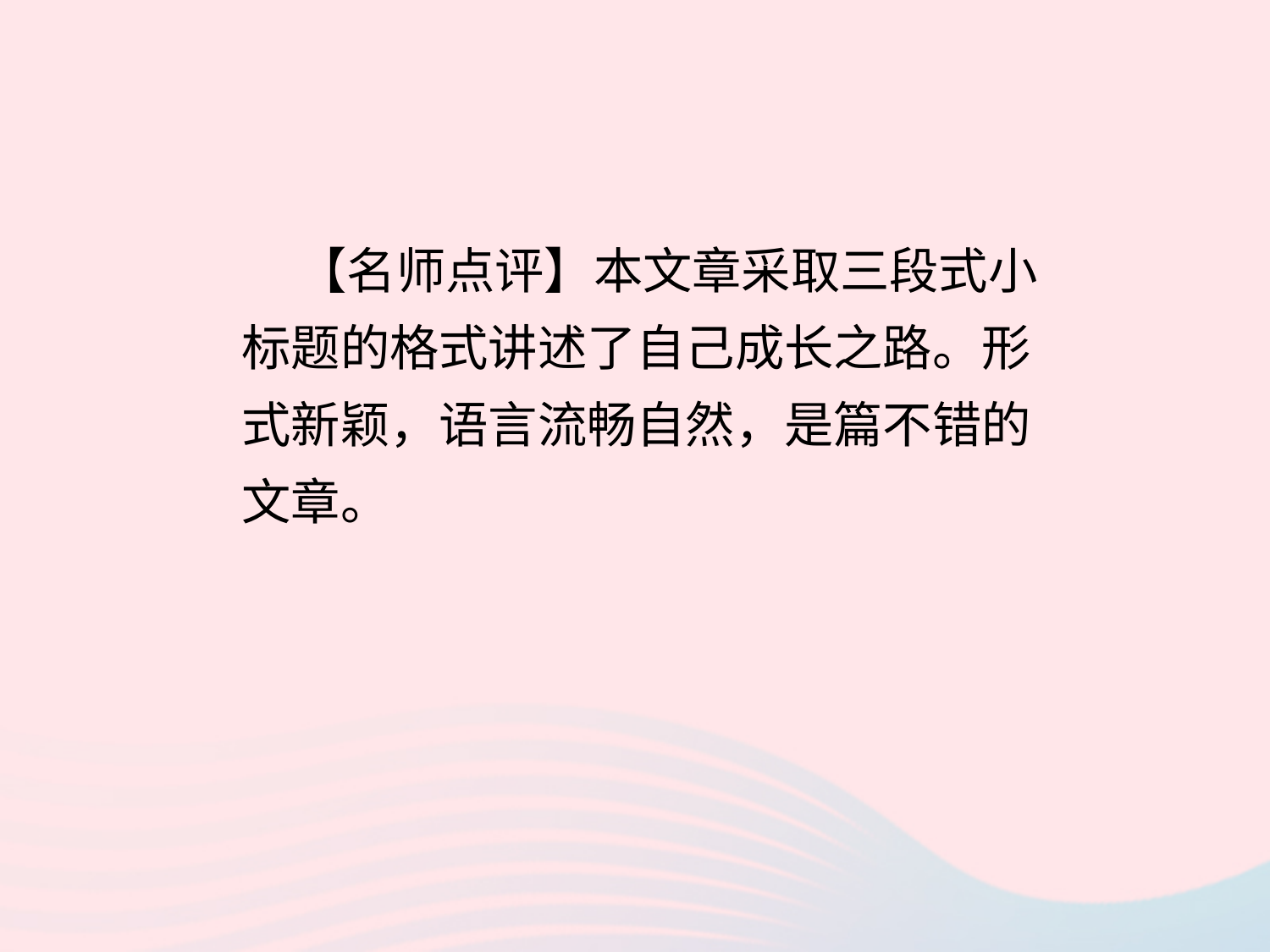

【名师点评】本文章采取三段式小标题的格式讲述了自己成长之路。形式新颖，语言流畅自然，是篇不错的文章。